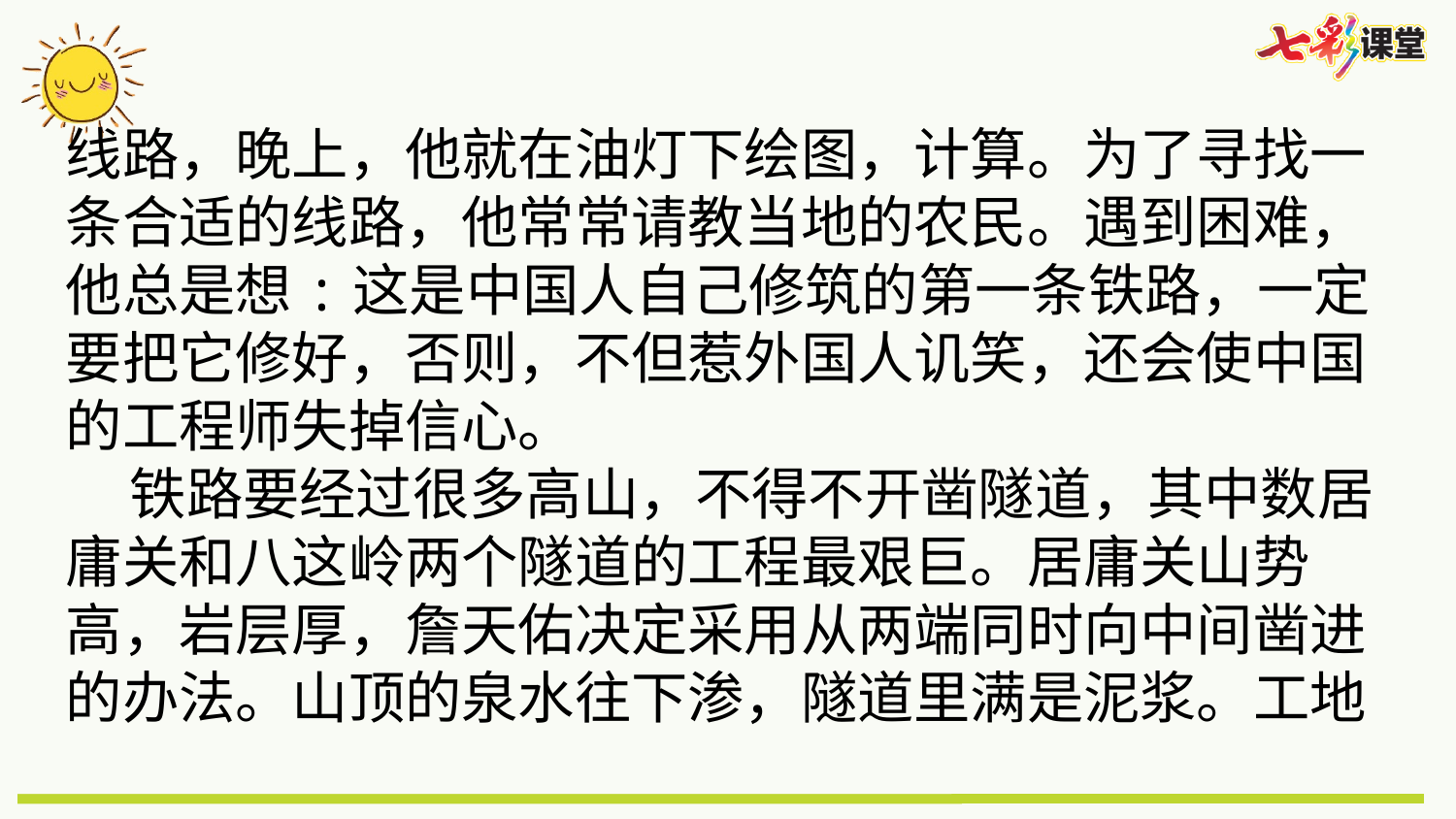

线路，晚上，他就在油灯下绘图，计算。为了寻找一条合适的线路，他常常请教当地的农民。遇到困难，他总是想:这是中国人自己修筑的第一条铁路，一定要把它修好，否则，不但惹外国人讥笑，还会使中国的工程师失掉信心。
    铁路要经过很多高山，不得不开凿隧道，其中数居庸关和八这岭两个隧道的工程最艰巨。居庸关山势高，岩层厚，詹天佑决定采用从两端同时向中间凿进的办法。山顶的泉水往下渗，隧道里满是泥浆。工地